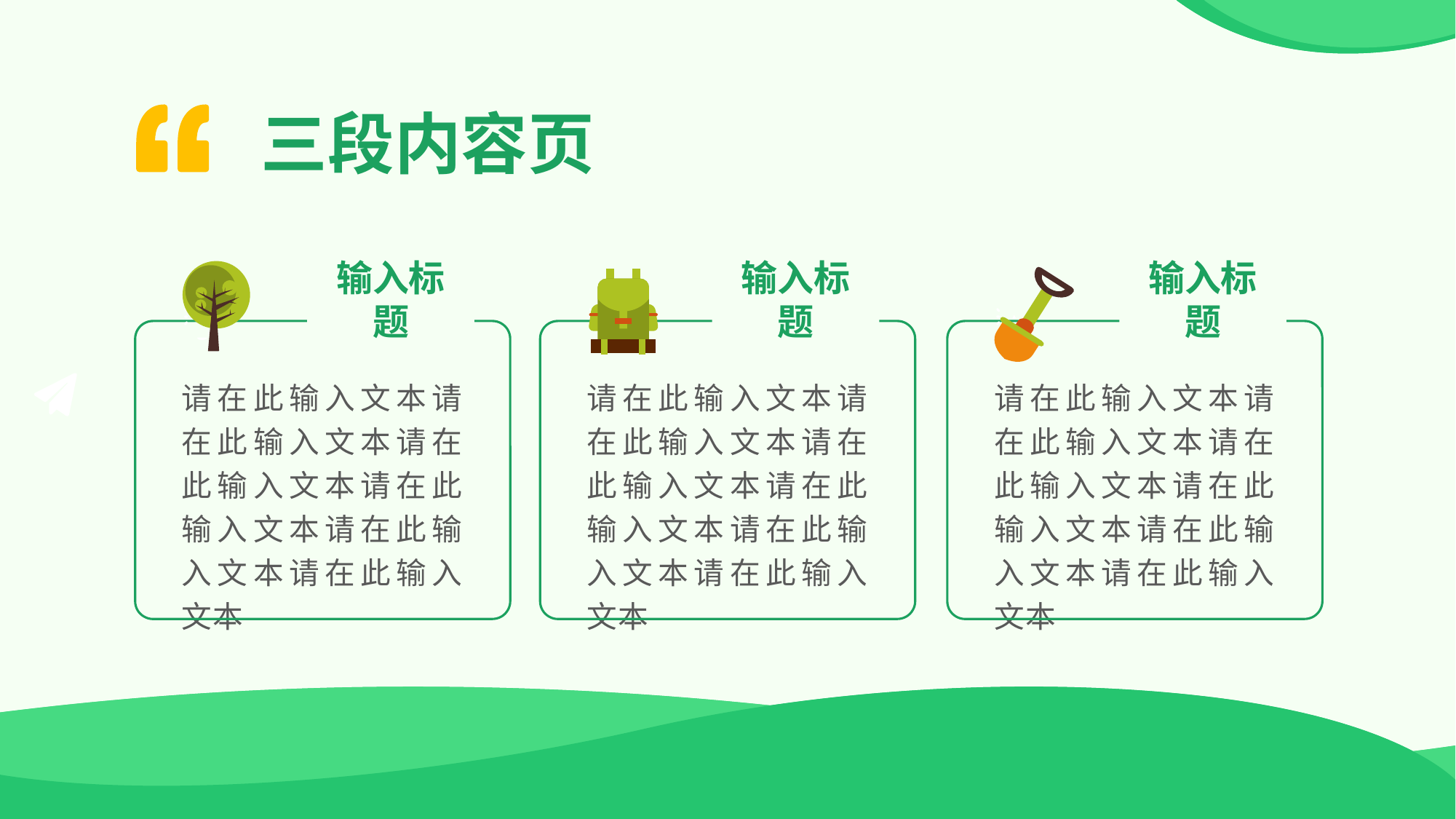

三段内容页

输入标题

请在此输入文本请在此输入文本请在此输入文本请在此输入文本请在此输入文本请在此输入文本

输入标题

请在此输入文本请在此输入文本请在此输入文本请在此输入文本请在此输入文本请在此输入文本
输入标题

请在此输入文本请在此输入文本请在此输入文本请在此输入文本请在此输入文本请在此输入文本